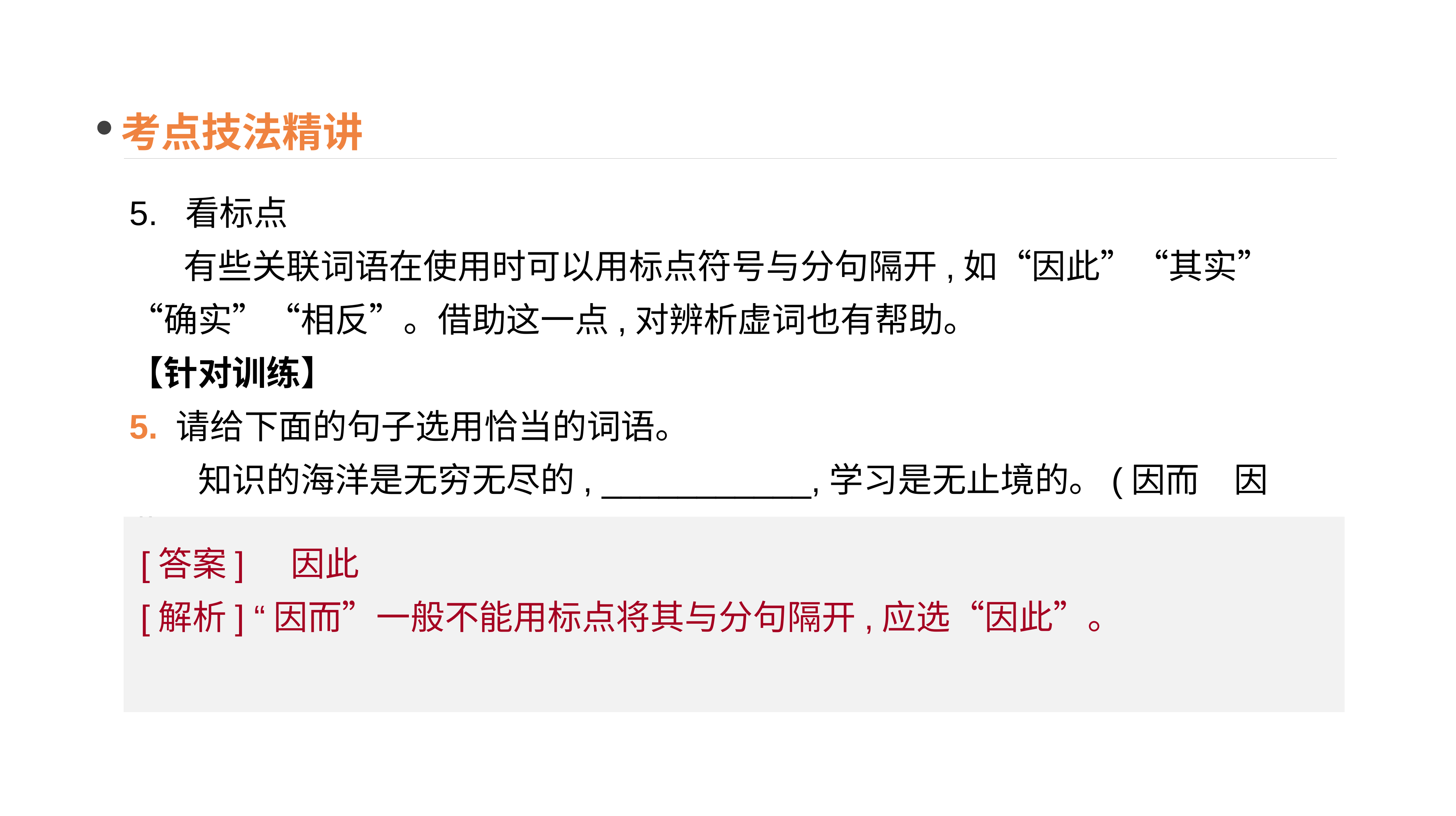

考点技法精讲

5.  看标点
      有些关联词语在使用时可以用标点符号与分句隔开,如“因此”“其实”“确实”“相反”。借助这一点,对辨析虚词也有帮助。
【针对训练】
5. 请给下面的句子选用恰当的词语。
　　知识的海洋是无穷无尽的, ___________,学习是无止境的。(因而　因此)

[答案]    因此
[解析] “因而”一般不能用标点将其与分句隔开,应选“因此”。